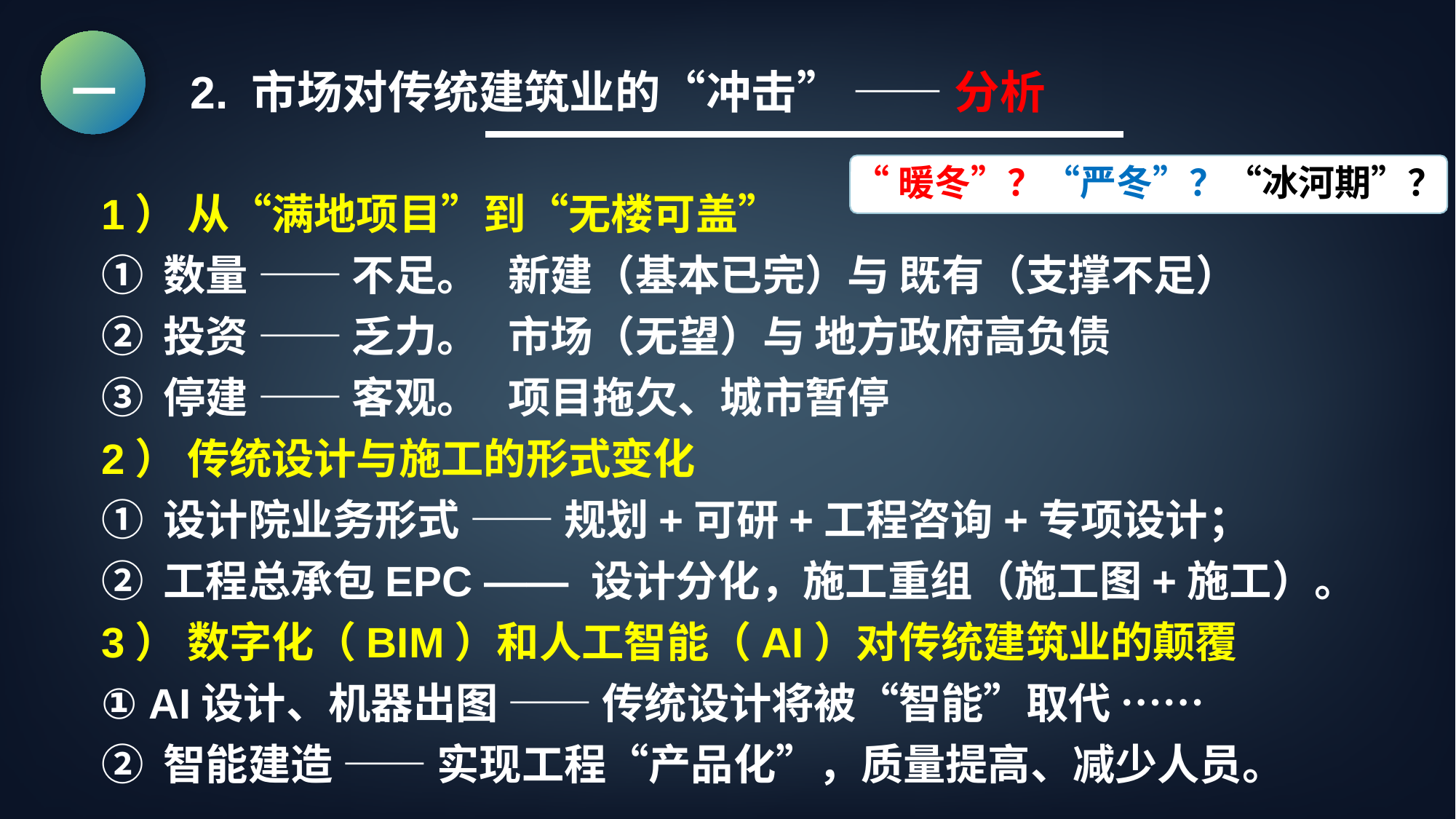

一      2. 市场对传统建筑业的“冲击” —— 分析

“暖冬”？“严冬”？“冰河期”？
1） 从“满地项目”到“无楼可盖”
① 数量 —— 不足。   新建（基本已完）与 既有（支撑不足）
② 投资 —— 乏力。   市场（无望）与 地方政府高负债
③ 停建 —— 客观。   项目拖欠、城市暂停
2） 传统设计与施工的形式变化
① 设计院业务形式 —— 规划+可研+工程咨询+专项设计；
② 工程总承包EPC —— 设计分化，施工重组（施工图+施工）。
3） 数字化（BIM）和人工智能（AI）对传统建筑业的颠覆
① AI设计、机器出图 —— 传统设计将被“智能”取代 ……
② 智能建造 —— 实现工程“产品化”，质量提高、减少人员。